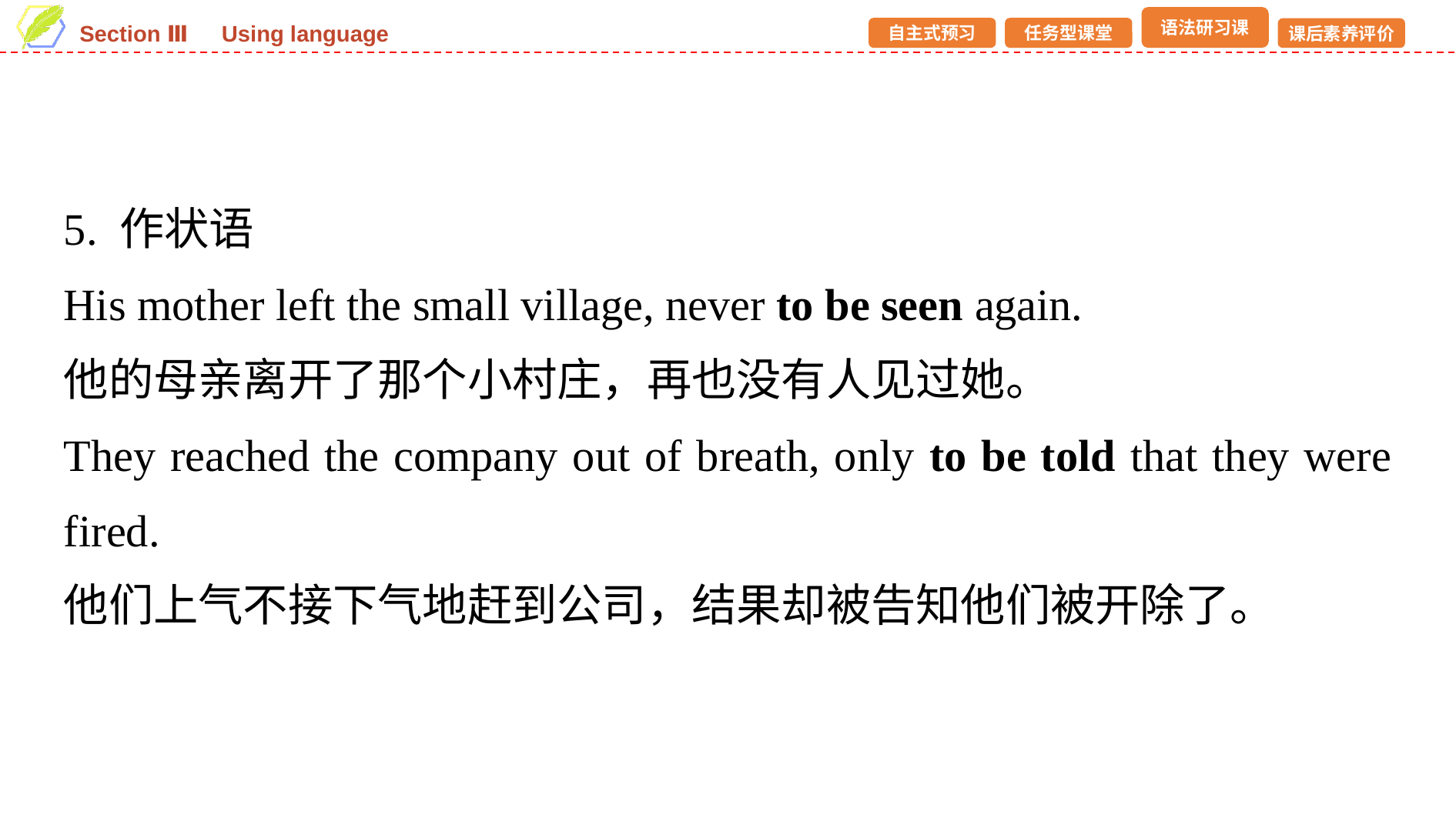

5. 作状语
His mother left the small village, never to be seen again.
他的母亲离开了那个小村庄，再也没有人见过她。
They reached the company out of breath, only to be told that they were fired.
他们上气不接下气地赶到公司，结果却被告知他们被开除了。